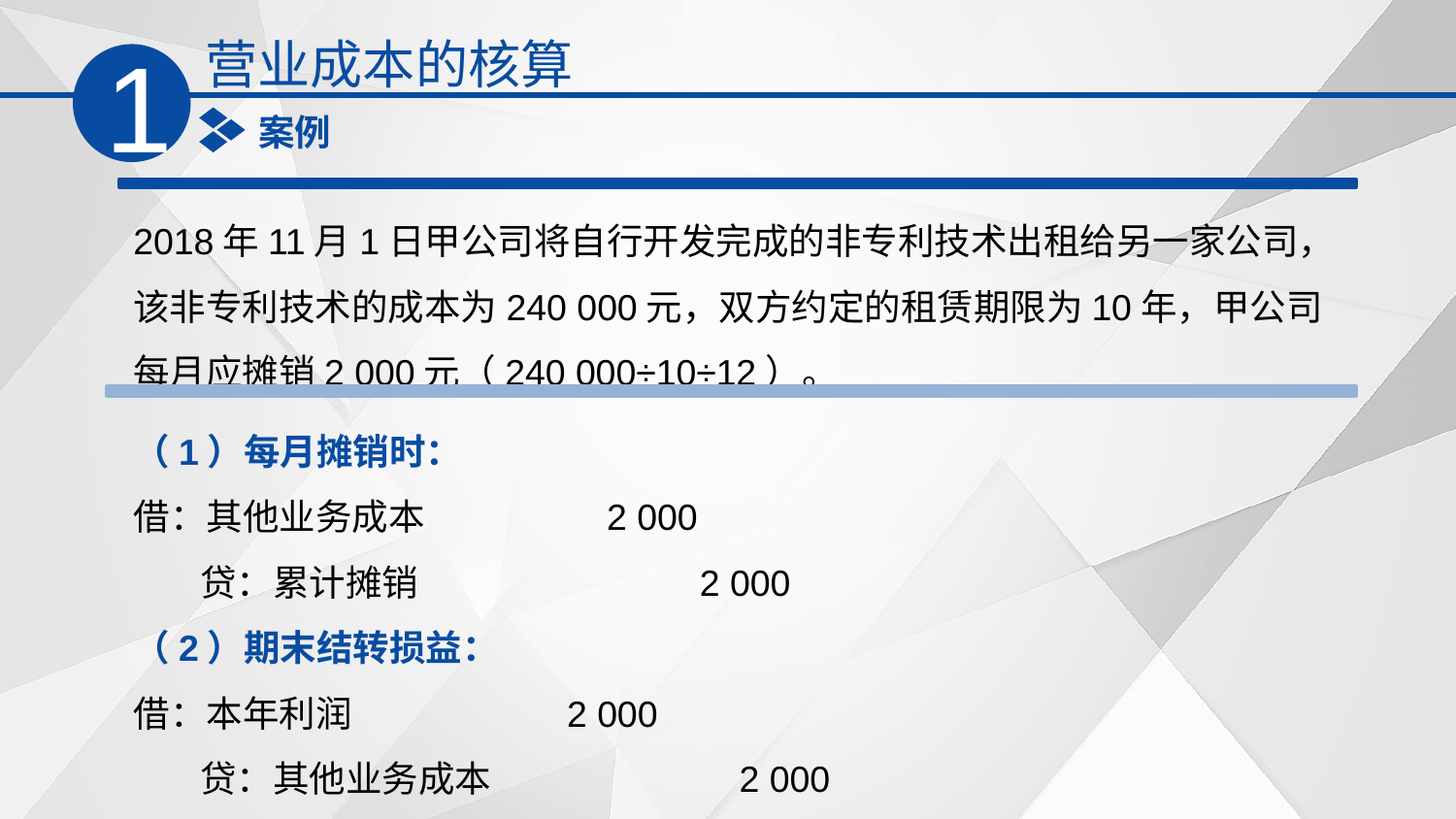

营业成本的核算
1

案例

2018年11月1日甲公司将自行开发完成的非专利技术出租给另一家公司，该非专利技术的成本为240 000元，双方约定的租赁期限为10年，甲公司每月应摊销2 000元（240 000÷10÷12）。

（1）每月摊销时：
借：其他业务成本                     2 000
       贷：累计摊销                                 2 000
（2）期末结转损益：
借：本年利润                         2 000
       贷：其他业务成本                             2 000